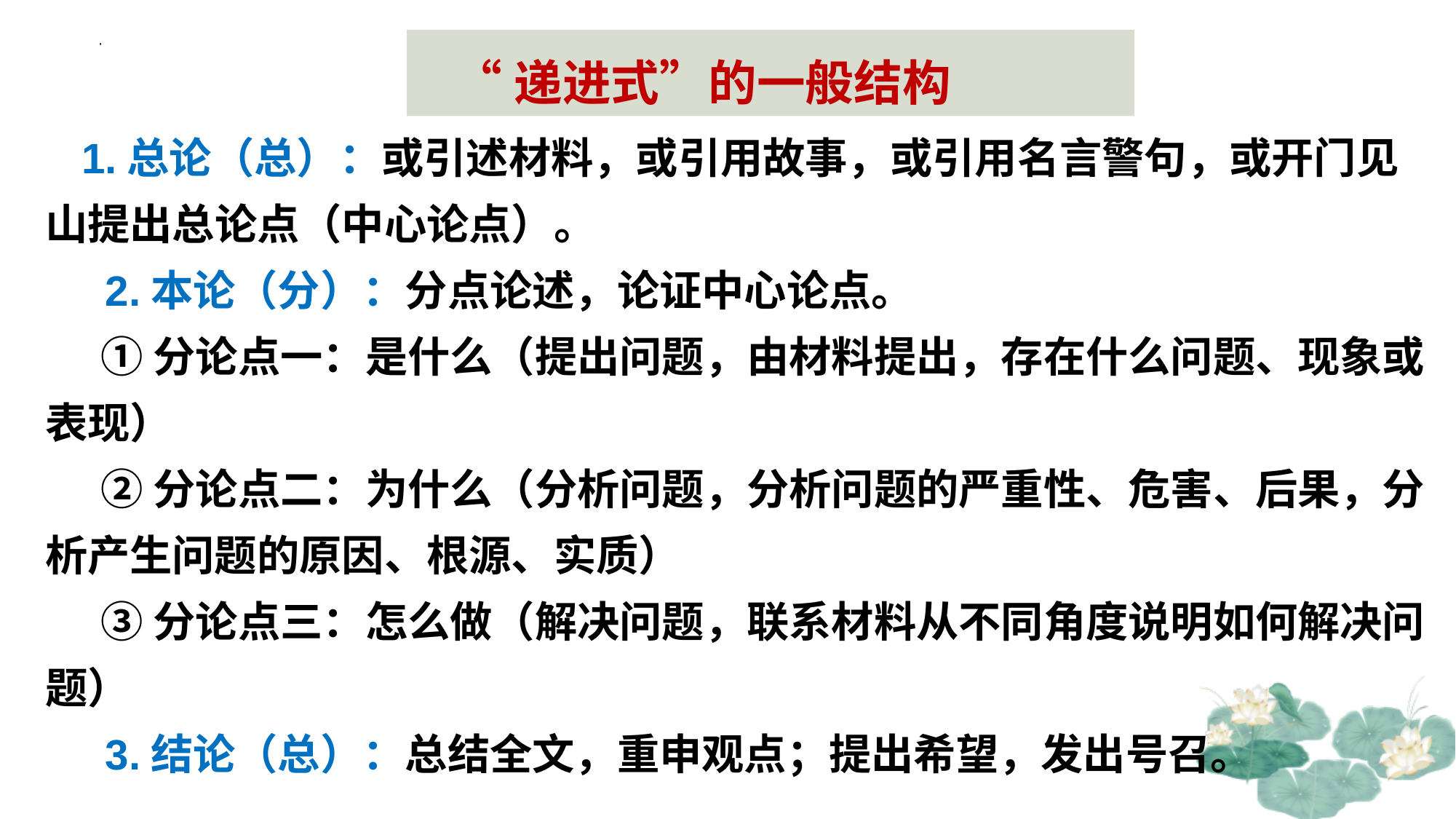

“递进式”的一般结构
1.总论（总）：或引述材料，或引用故事，或引用名言警句，或开门见山提出总论点（中心论点）。
  2.本论（分）：分点论述，论证中心论点。
  ①分论点一：是什么（提出问题，由材料提出，存在什么问题、现象或表现）
  ②分论点二：为什么（分析问题，分析问题的严重性、危害、后果，分析产生问题的原因、根源、实质）
  ③分论点三：怎么做（解决问题，联系材料从不同角度说明如何解决问题）
  3.结论（总）：总结全文，重申观点；提出希望，发出号召。